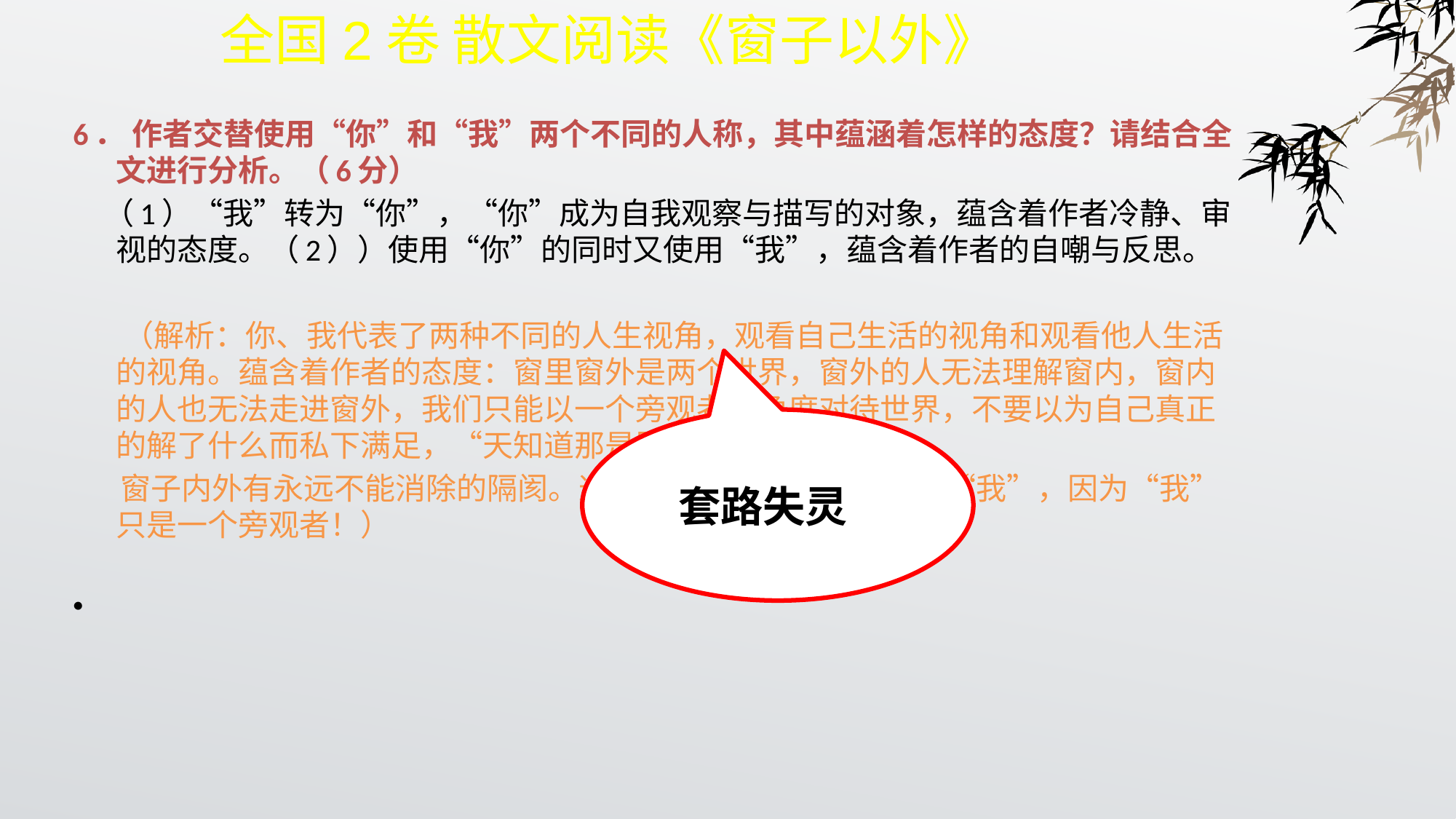

全国2卷 散文阅读《窗子以外》
6． 作者交替使用“你”和“我”两个不同的人称，其中蕴涵着怎样的态度？请结合全文进行分析。（6分）
　（1）“我”转为“你”，“你”成为自我观察与描写的对象，蕴含着作者冷静、审视的态度。（2））使用“你”的同时又使用“我”，蕴含着作者的自嘲与反思。

 　 （解析：你、我代表了两种不同的人生视角，观看自己生活的视角和观看他人生活的视角。蕴含着作者的态度：窗里窗外是两个世界，窗外的人无法理解窗内，窗内的人也无法走进窗外，我们只能以一个旁观者的角度对待世界，不要以为自己真正的解了什么而私下满足，“天知道那是罪过”。
      窗子内外有永远不能消除的隔阂。这多彩的窗外世界并不属于“我”，因为“我”只是一个旁观者！）

   套路失灵